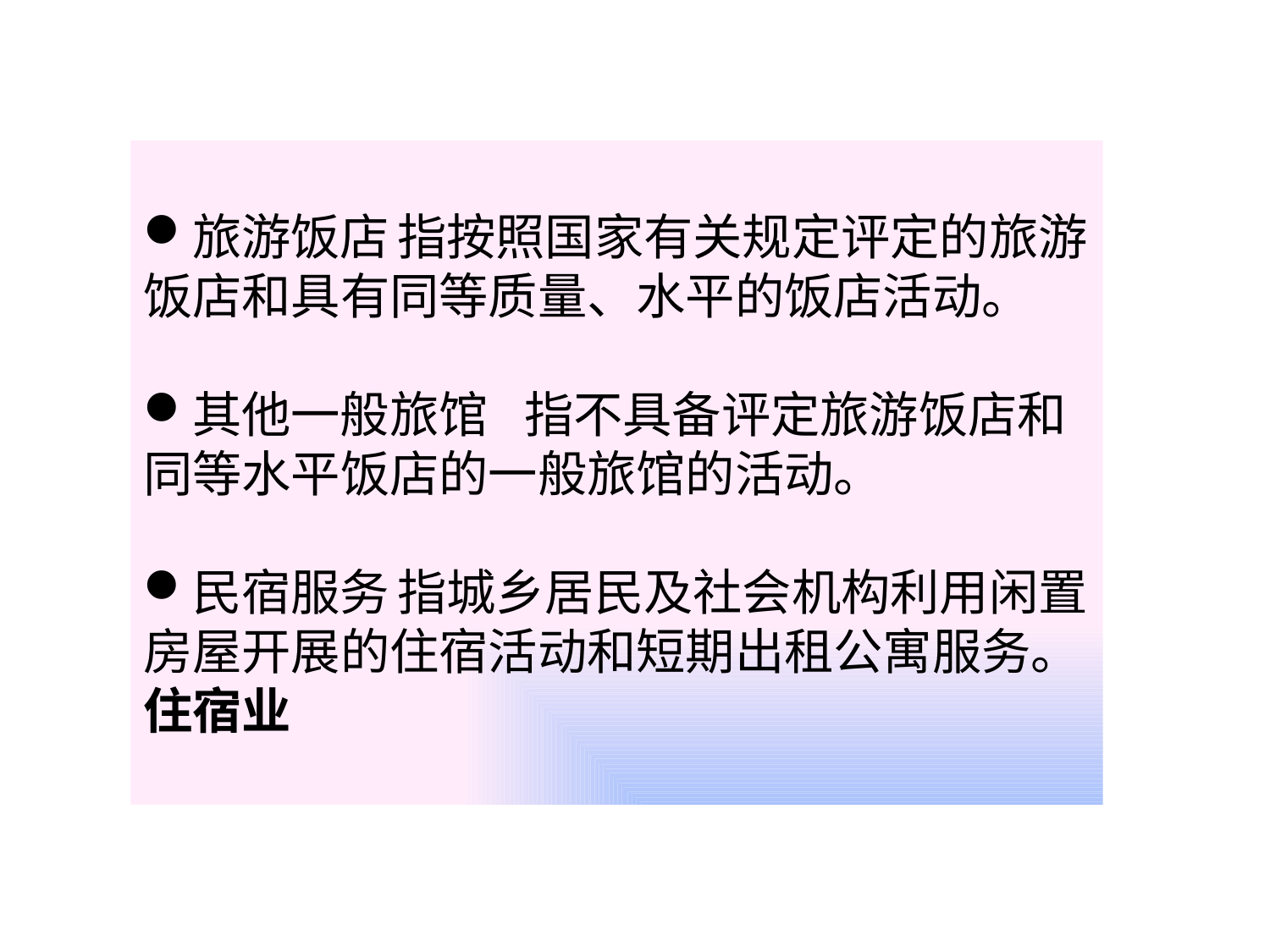

旅游饭店	指按照国家有关规定评定的旅游饭店和具有同等质量、水平的饭店活动。

其他一般旅馆	指不具备评定旅游饭店和同等水平饭店的一般旅馆的活动。

民宿服务	指城乡居民及社会机构利用闲置房屋开展的住宿活动和短期出租公寓服务。
住宿业